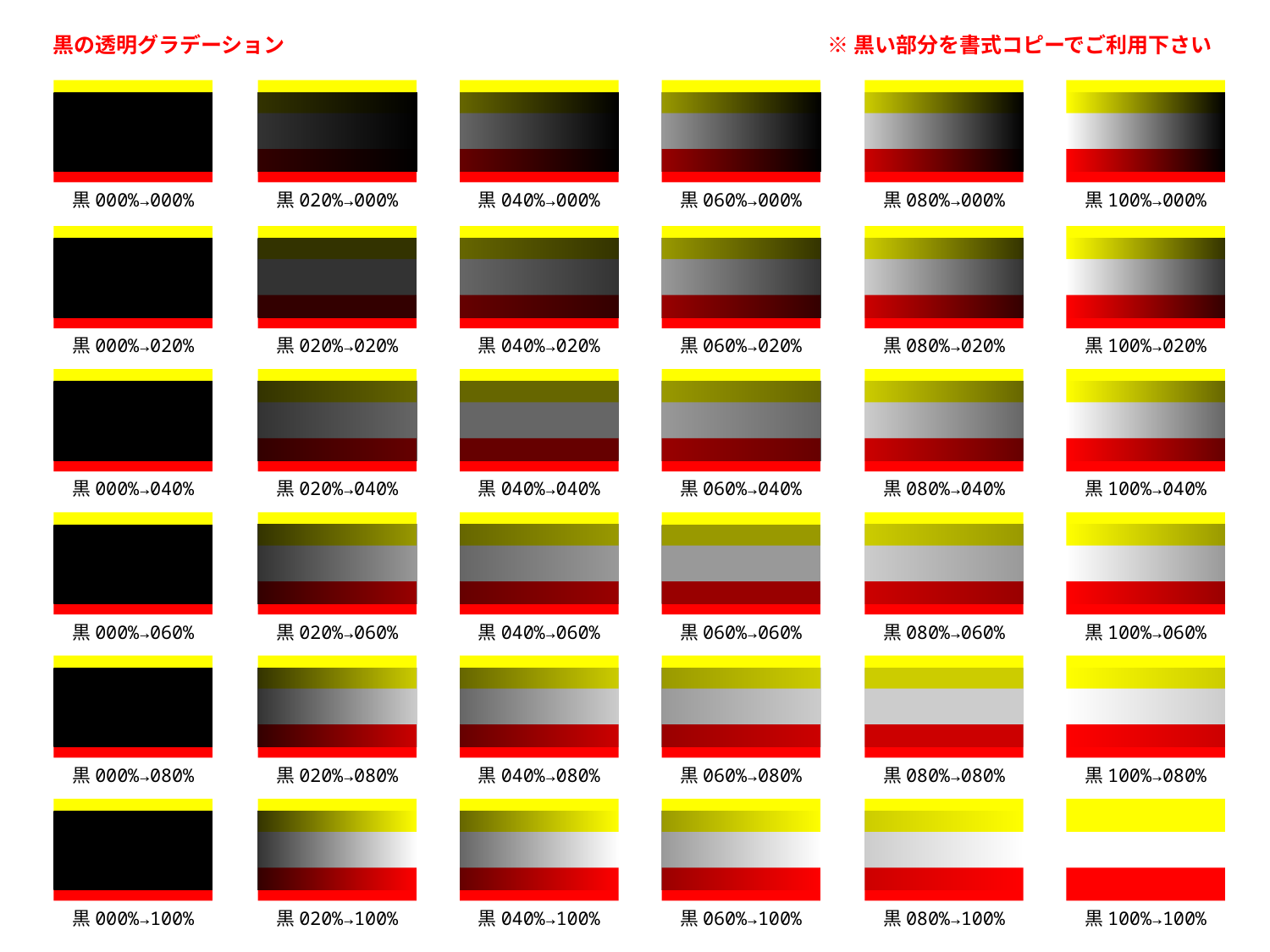

黒の透明グラデーション
※黒い部分を書式コピーでご利用下さい

黒000%→000%
黒020%→000%
黒040%→000%
黒060%→000%
黒080%→000%
黒100%→000%

黒000%→020%
黒020%→020%
黒040%→020%
黒060%→020%
黒100%→020%
黒080%→020%

黒000%→040%
黒020%→040%
黒040%→040%
黒060%→040%
黒080%→040%
黒100%→040%

黒000%→060%
黒020%→060%
黒040%→060%
黒060%→060%
黒080%→060%
黒100%→060%

黒000%→080%
黒020%→080%
黒040%→080%
黒060%→080%
黒080%→080%
黒100%→080%

黒000%→100%
黒020%→100%
黒040%→100%
黒060%→100%
黒080%→100%
黒100%→100%